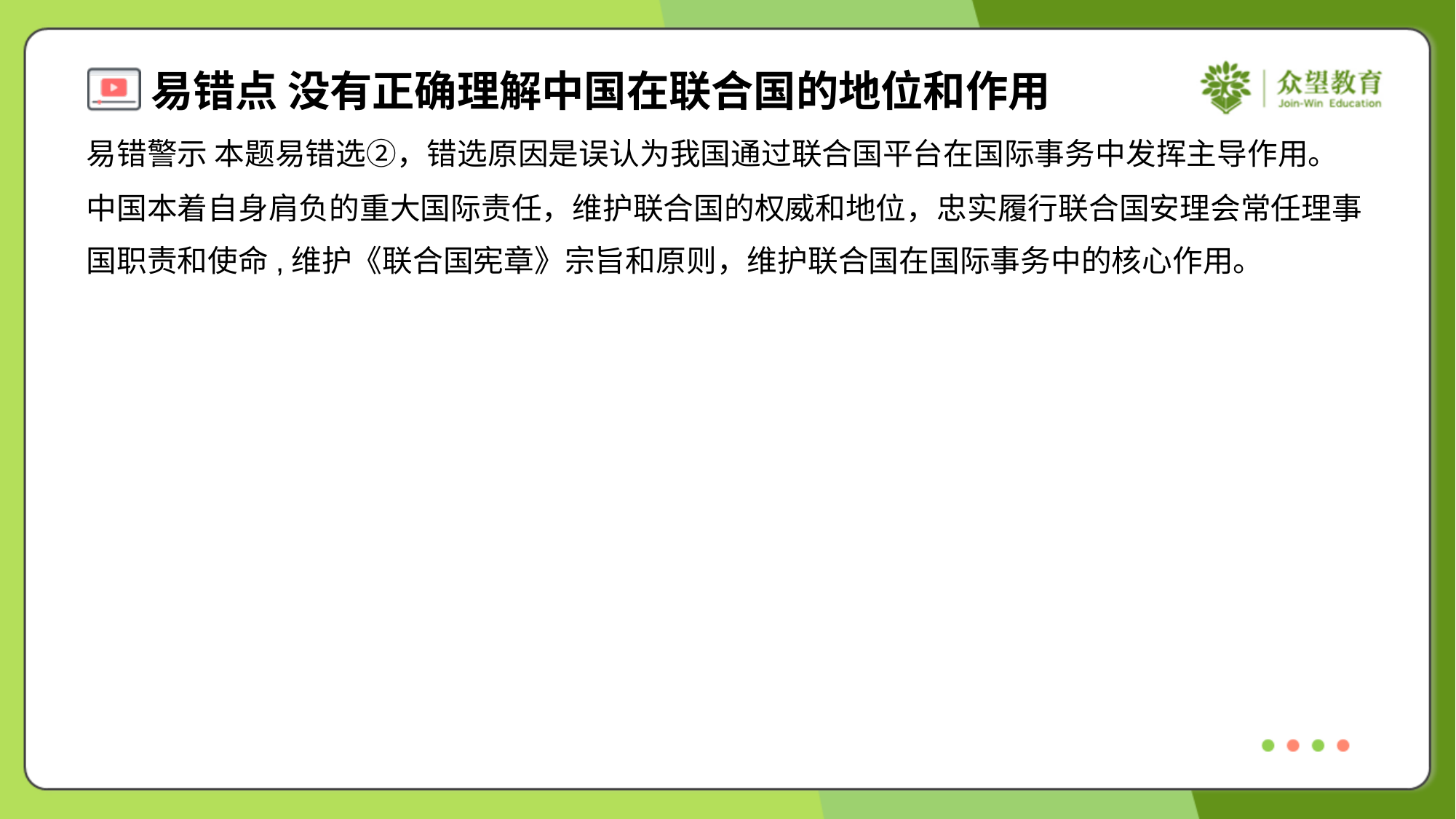

易错警示 本题易错选②，错选原因是误认为我国通过联合国平台在国际事务中发挥主导作用。
中国本着自身肩负的重大国际责任，维护联合国的权威和地位，忠实履行联合国安理会常任理事
国职责和使命,维护《联合国宪章》宗旨和原则，维护联合国在国际事务中的核心作用。